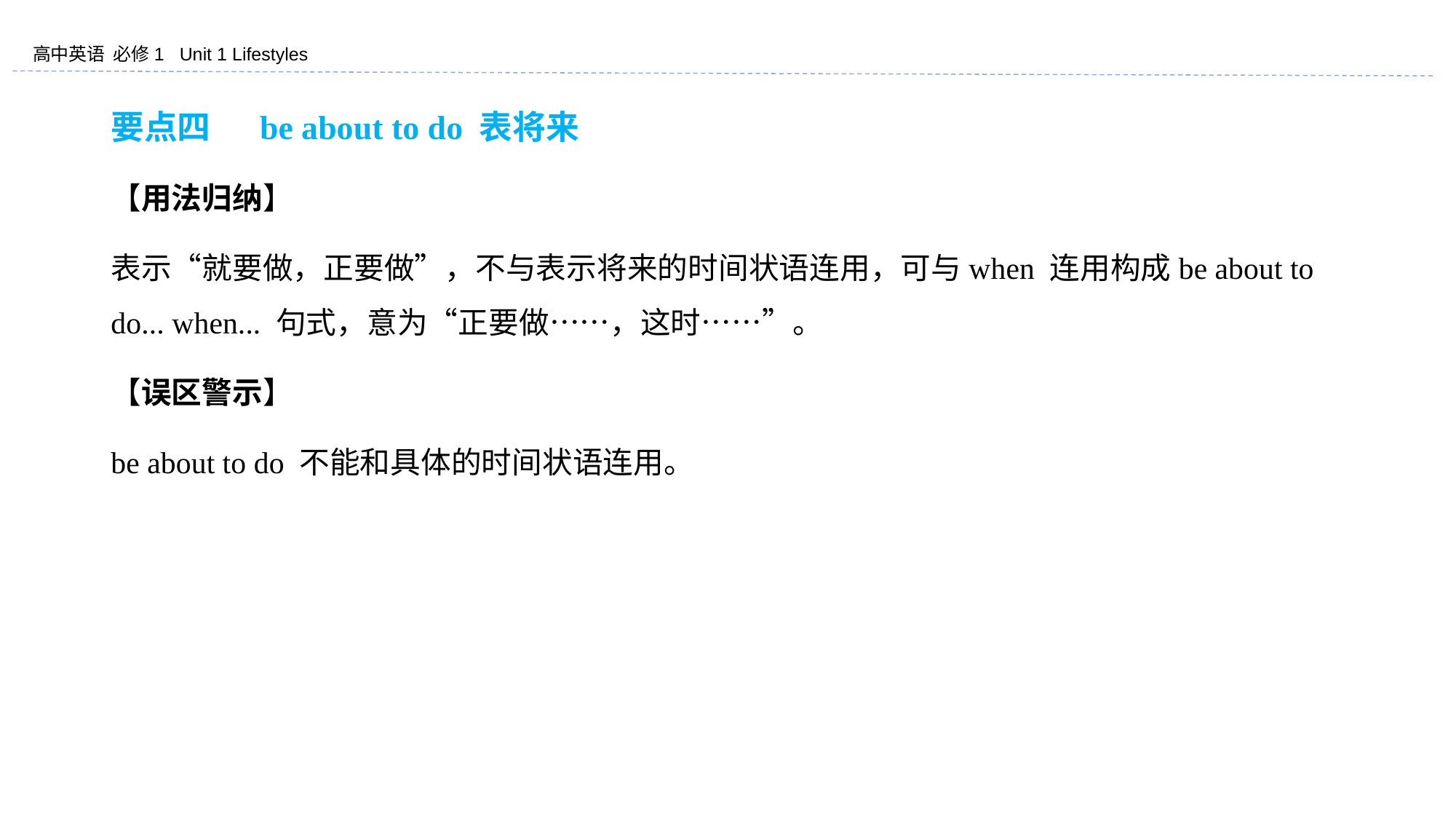

要点四 　be about to do 表将来
【用法归纳】
表示“就要做，正要做”，不与表示将来的时间状语连用，可与when 连用构成be about to do... when... 句式，意为“正要做……，这时……”。
【误区警示】
be about to do 不能和具体的时间状语连用。